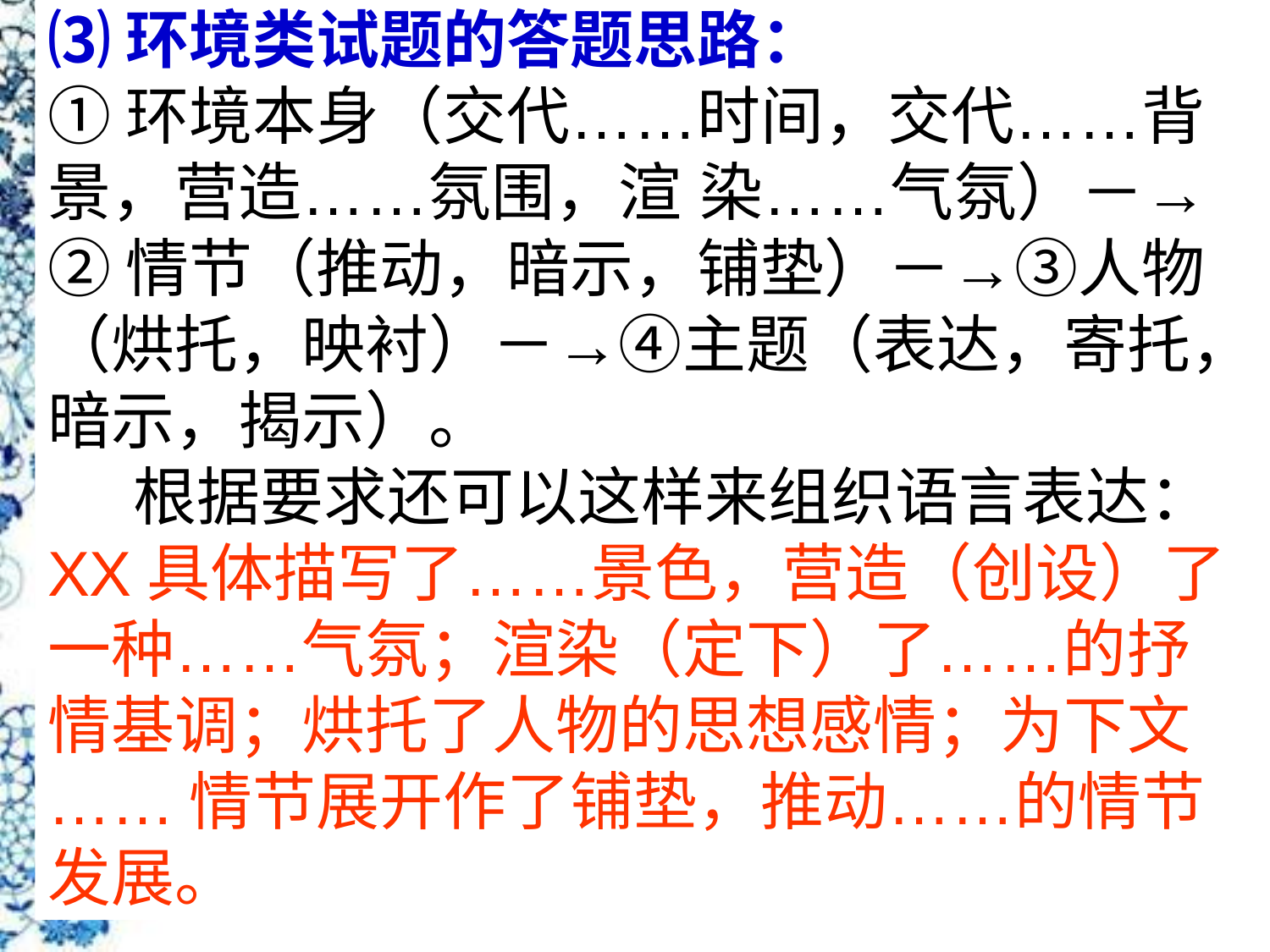

⑶环境类试题的答题思路：
①环境本身（交代……时间，交代……背
景，营造……氛围，渲 染……气氛）－→
②情节（推动，暗示，铺垫）－→③人物
（烘托，映衬）－→④主题（表达，寄托，
暗示，揭示）。
    根据要求还可以这样来组织语言表达：
XX具体描写了……景色，营造（创设）了
一种……气氛；渲染（定下）了……的抒
情基调；烘托了人物的思想感情；为下文
……情节展开作了铺垫，推动……的情节
发展。